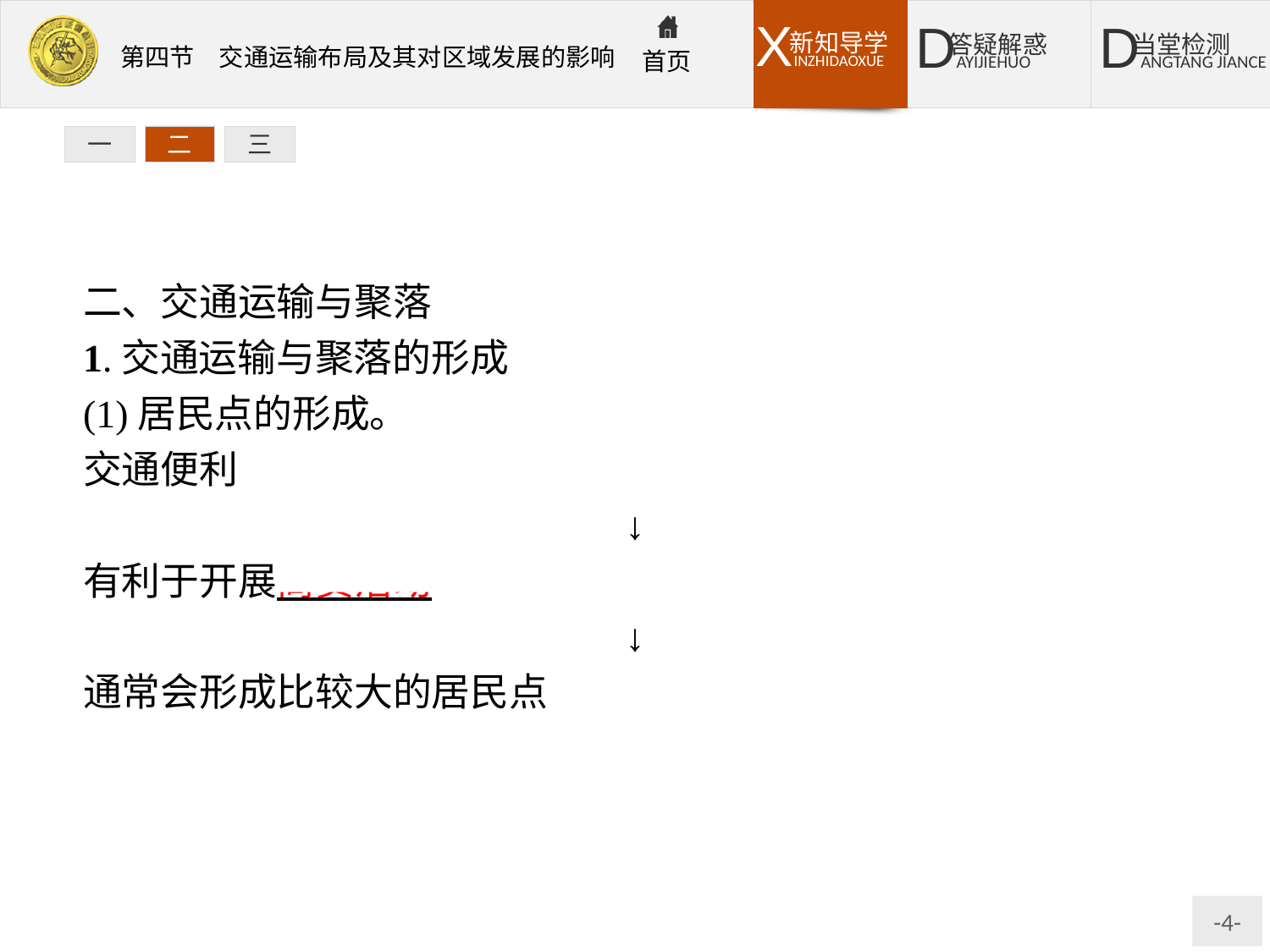

一
二
三
二、交通运输与聚落
1.交通运输与聚落的形成
(1)居民点的形成。
交通便利
↓
有利于开展商贸活动
↓
通常会形成比较大的居民点